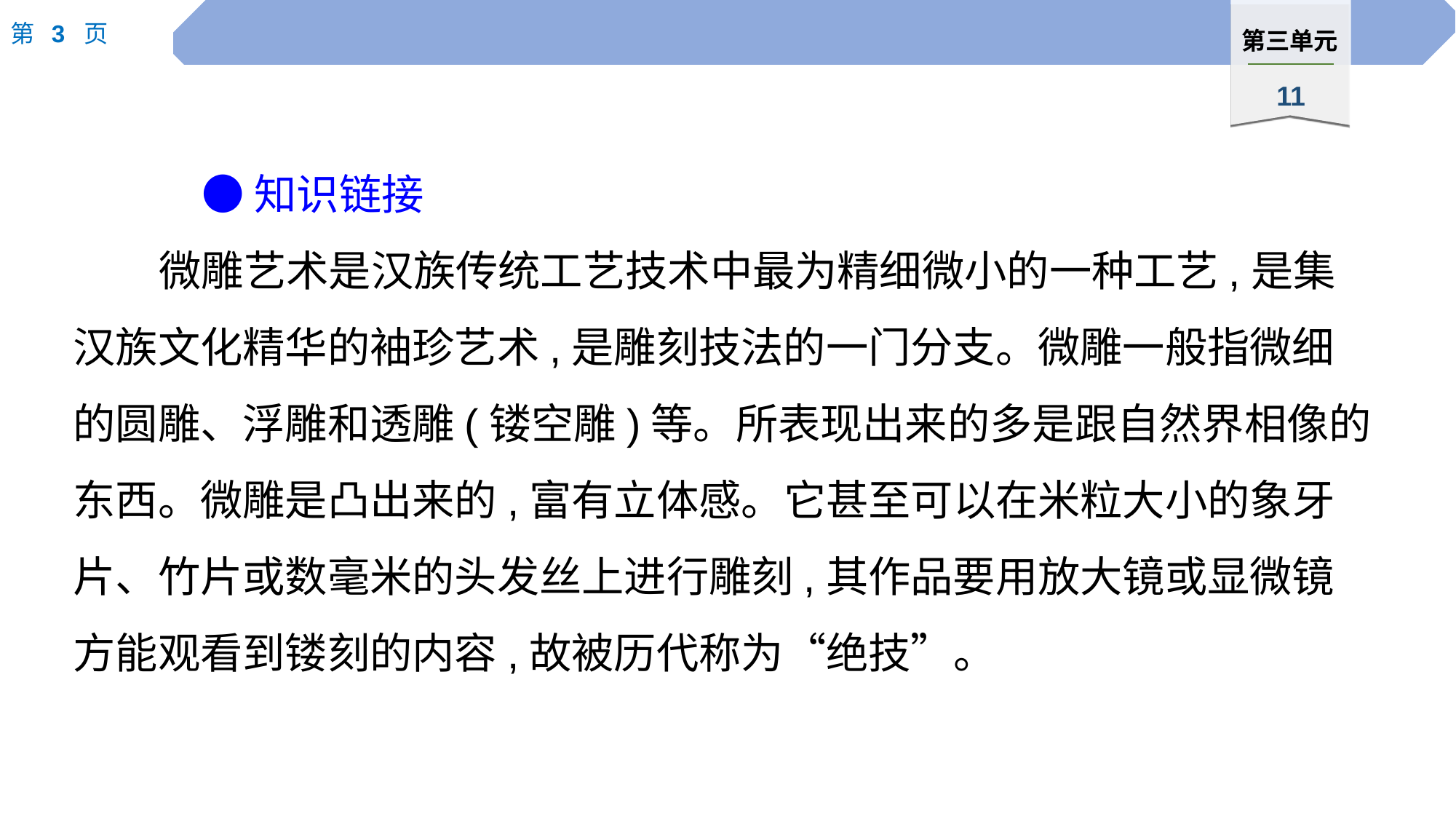

●知识链接
微雕艺术是汉族传统工艺技术中最为精细微小的一种工艺,是集汉族文化精华的袖珍艺术,是雕刻技法的一门分支。微雕一般指微细的圆雕、浮雕和透雕(镂空雕)等。所表现出来的多是跟自然界相像的东西。微雕是凸出来的,富有立体感。它甚至可以在米粒大小的象牙片、竹片或数毫米的头发丝上进行雕刻,其作品要用放大镜或显微镜方能观看到镂刻的内容,故被历代称为“绝技”。